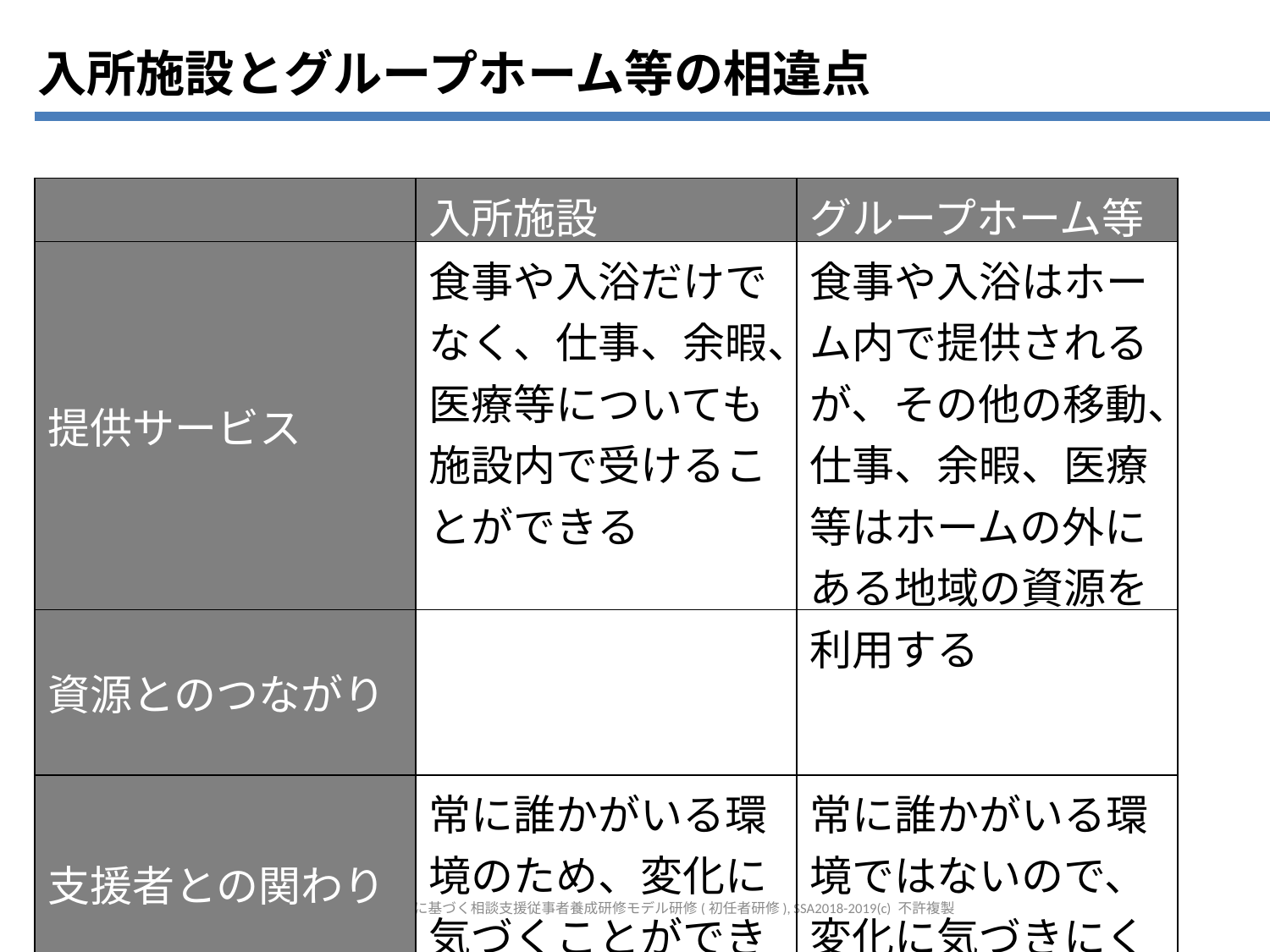

入所施設とグループホーム等の相違点
|  | 入所施設 | グループホーム等 |
| --- | --- | --- |
| 提供サービス | 食事や入浴だけでなく、仕事、余暇、医療等についても施設内で受けることができる | 食事や入浴はホーム内で提供されるが、その他の移動、仕事、余暇、医療等はホームの外にある地域の資源を利用する |
| 資源とのつながり |  |  |
| 支援者との関わり | 常に誰かがいる環境のため、変化に気づくことができる | 常に誰かがいる環境ではないので、変化に気づきにくい |
新カリキュラムに基づく相談支援従事者養成研修モデル研修(初任者研修), SSA2018-2019(c) 不許複製